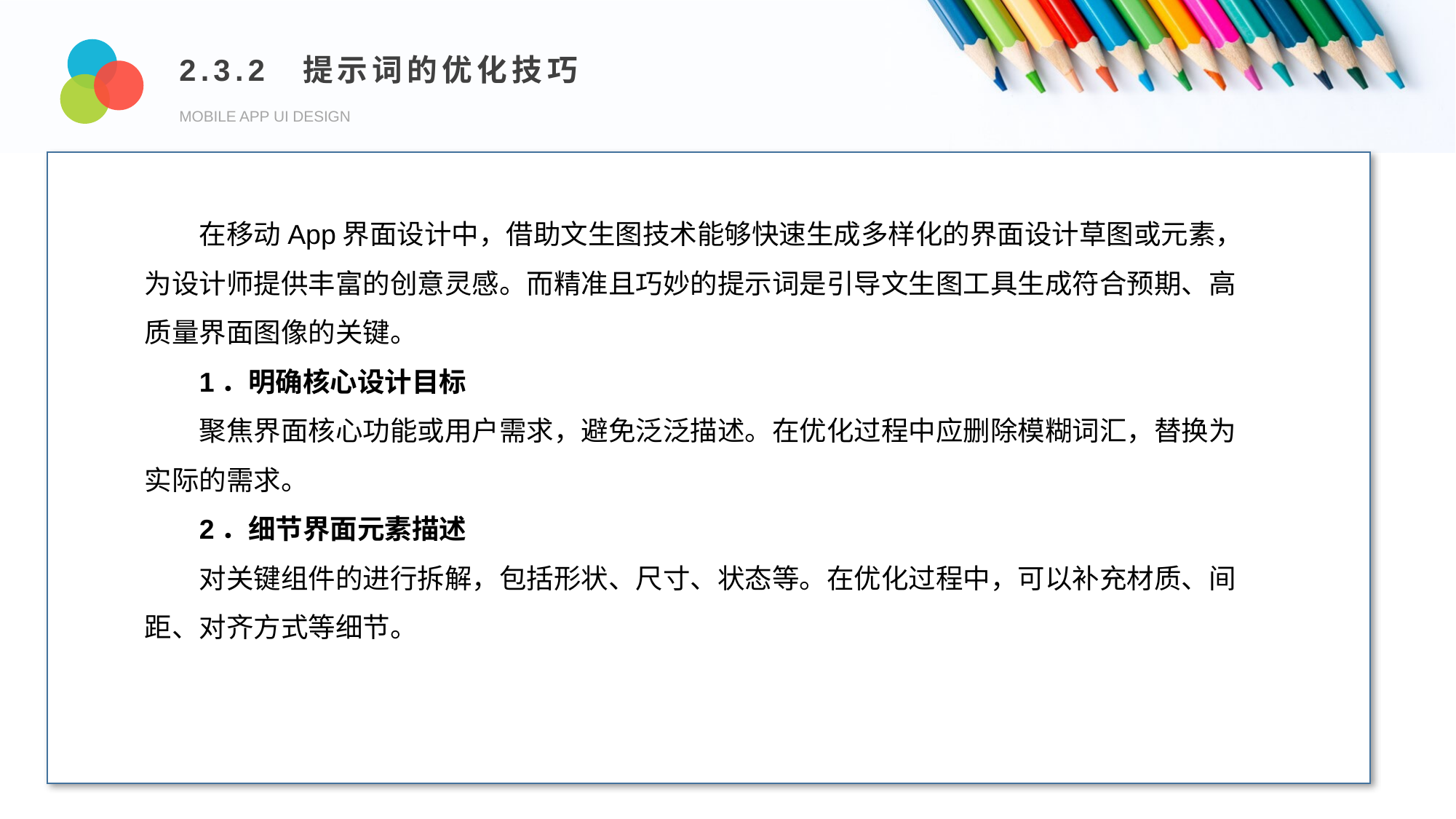

2.3.2  提示词的优化技巧
MOBILE APP UI DESIGN
Design and Production
在移动App界面设计中，借助文生图技术能够快速生成多样化的界面设计草图或元素，为设计师提供丰富的创意灵感。而精准且巧妙的提示词是引导文生图工具生成符合预期、高质量界面图像的关键。
1．明确核心设计目标
聚焦界面核心功能或用户需求，避免泛泛描述。在优化过程中应删除模糊词汇，替换为实际的需求。
2．细节界面元素描述
对关键组件的进行拆解，包括形状、尺寸、状态等。在优化过程中，可以补充材质、间距、对齐方式等细节。